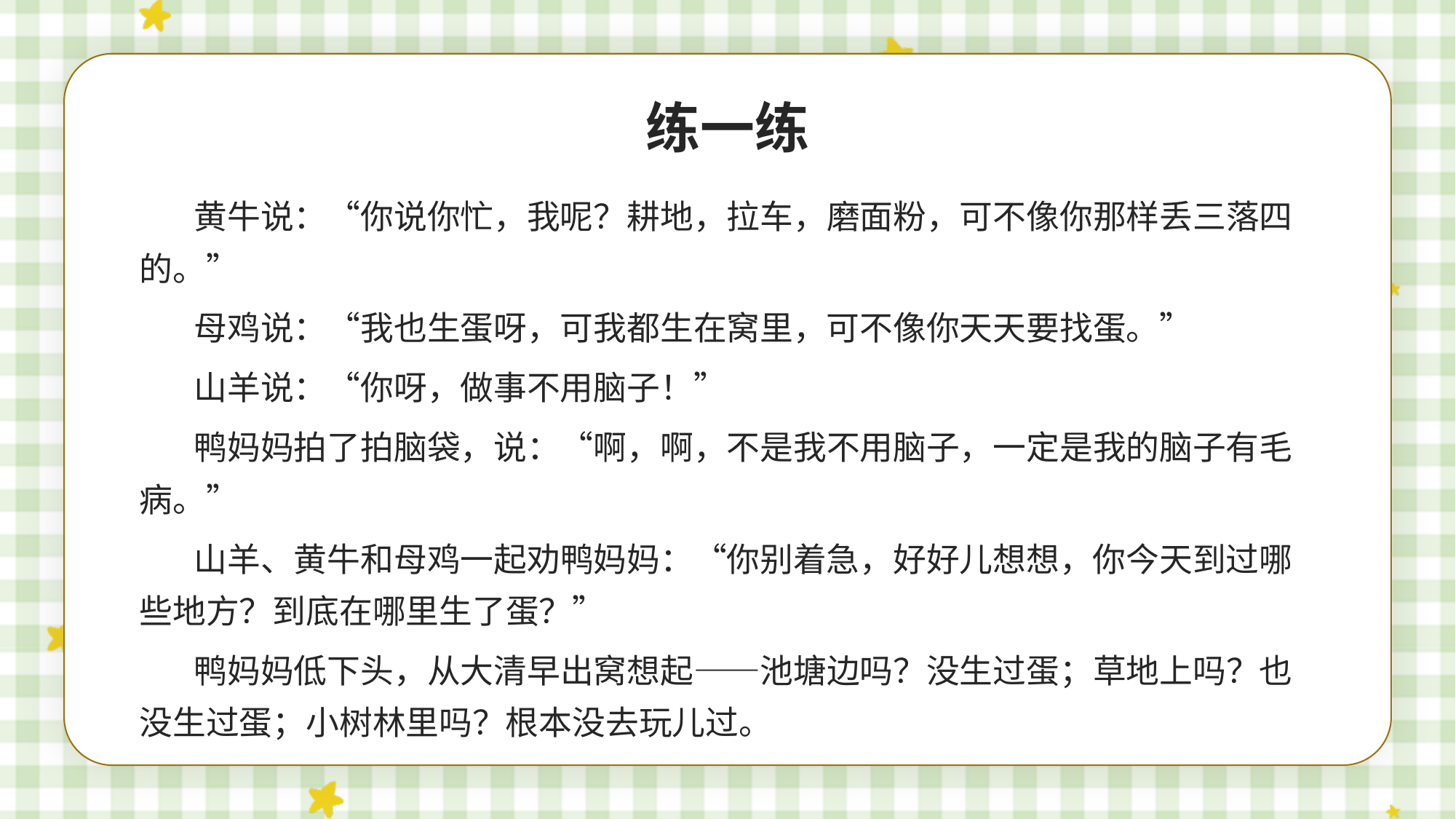

练一练
黄牛说：“你说你忙，我呢？耕地，拉车，磨面粉，可不像你那样丢三落四的。”
母鸡说：“我也生蛋呀，可我都生在窝里，可不像你天天要找蛋。”
山羊说：“你呀，做事不用脑子！”
鸭妈妈拍了拍脑袋，说：“啊，啊，不是我不用脑子，一定是我的脑子有毛病。”
山羊、黄牛和母鸡一起劝鸭妈妈：“你别着急，好好儿想想，你今天到过哪些地方？到底在哪里生了蛋？”
鸭妈妈低下头，从大清早出窝想起——池塘边吗？没生过蛋；草地上吗？也没生过蛋；小树林里吗？根本没去玩儿过。